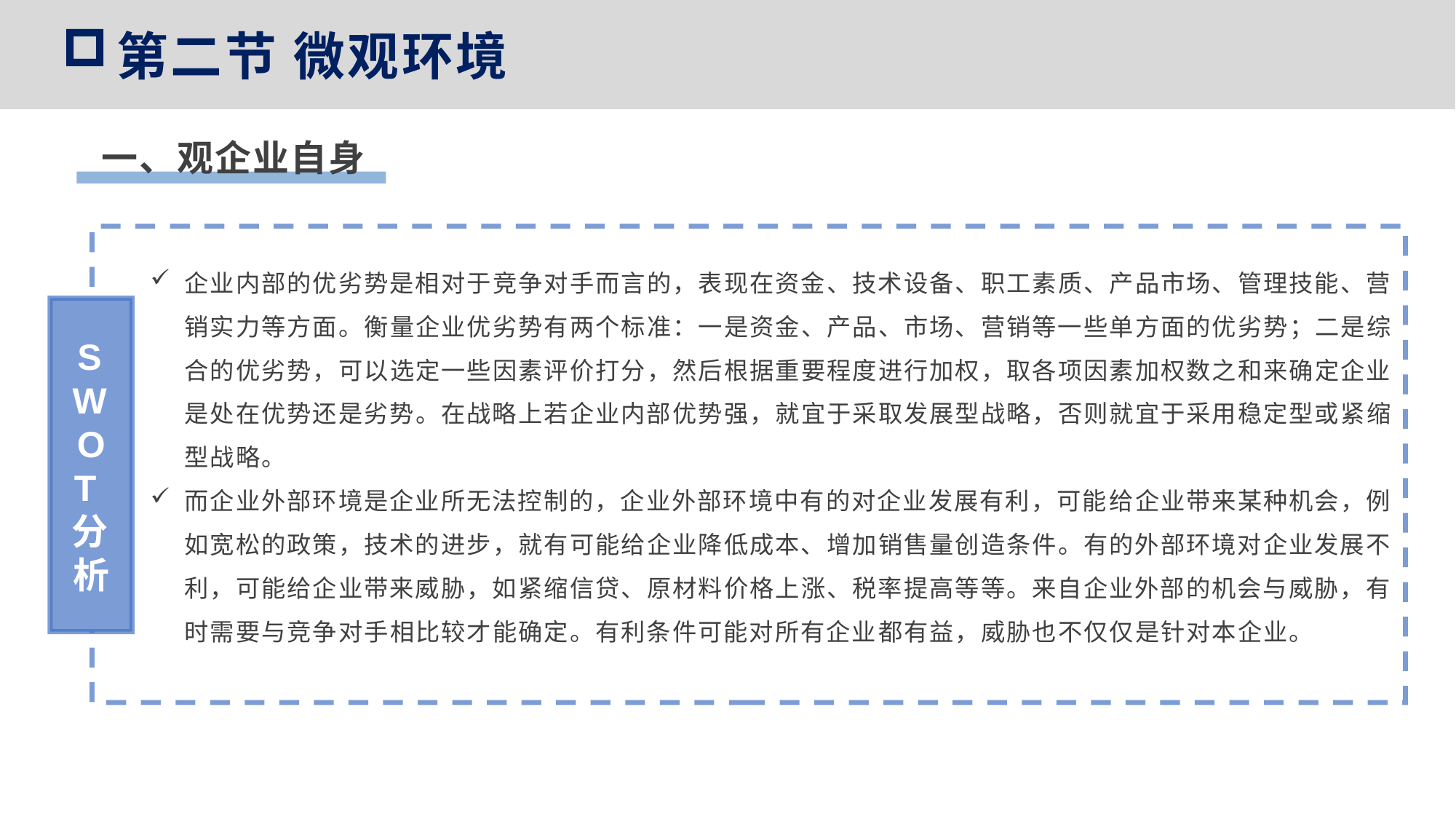

第二节 微观环境
一、观企业自身

企业内部的优劣势是相对于竞争对手而言的，表现在资金、技术设备、职工素质、产品市场、管理技能、营销实力等方面。衡量企业优劣势有两个标准：一是资金、产品、市场、营销等一些单方面的优劣势；二是综合的优劣势，可以选定一些因素评价打分，然后根据重要程度进行加权，取各项因素加权数之和来确定企业是处在优势还是劣势。在战略上若企业内部优势强，就宜于采取发展型战略，否则就宜于采用稳定型或紧缩型战略。
而企业外部环境是企业所无法控制的，企业外部环境中有的对企业发展有利，可能给企业带来某种机会，例如宽松的政策，技术的进步，就有可能给企业降低成本、增加销售量创造条件。有的外部环境对企业发展不利，可能给企业带来威胁，如紧缩信贷、原材料价格上涨、税率提高等等。来自企业外部的机会与威胁，有时需要与竞争对手相比较才能确定。有利条件可能对所有企业都有益，威胁也不仅仅是针对本企业。
SWO
T分析